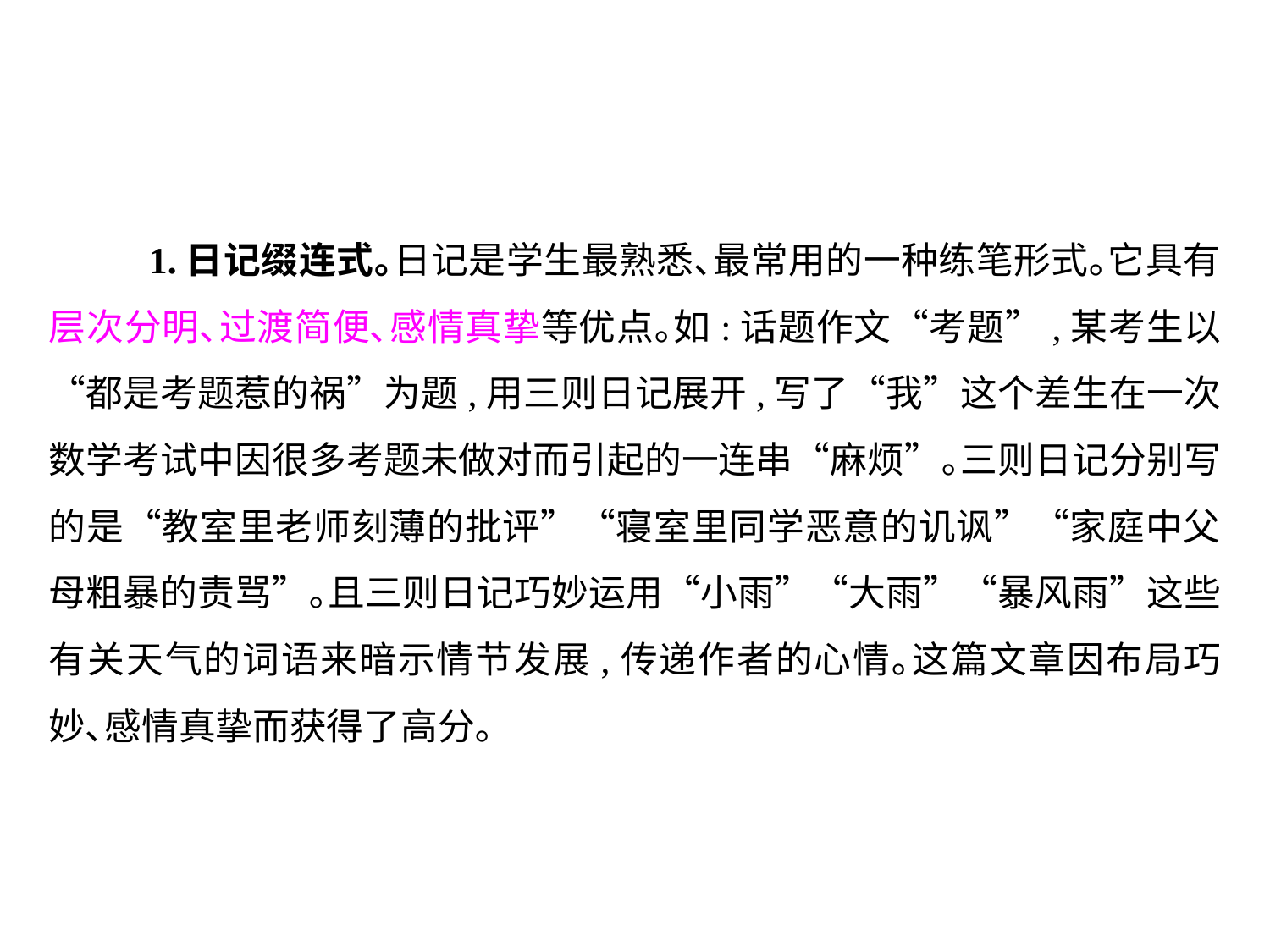

1.日记缀连式｡日记是学生最熟悉､最常用的一种练笔形式｡它具有层次分明､过渡简便､感情真挚等优点｡如:话题作文“考题”,某考生以“都是考题惹的祸”为题,用三则日记展开,写了“我”这个差生在一次数学考试中因很多考题未做对而引起的一连串“麻烦”｡三则日记分别写的是“教室里老师刻薄的批评”“寝室里同学恶意的讥讽”“家庭中父母粗暴的责骂”｡且三则日记巧妙运用“小雨”“大雨”“暴风雨”这些有关天气的词语来暗示情节发展,传递作者的心情｡这篇文章因布局巧妙､感情真挚而获得了高分｡